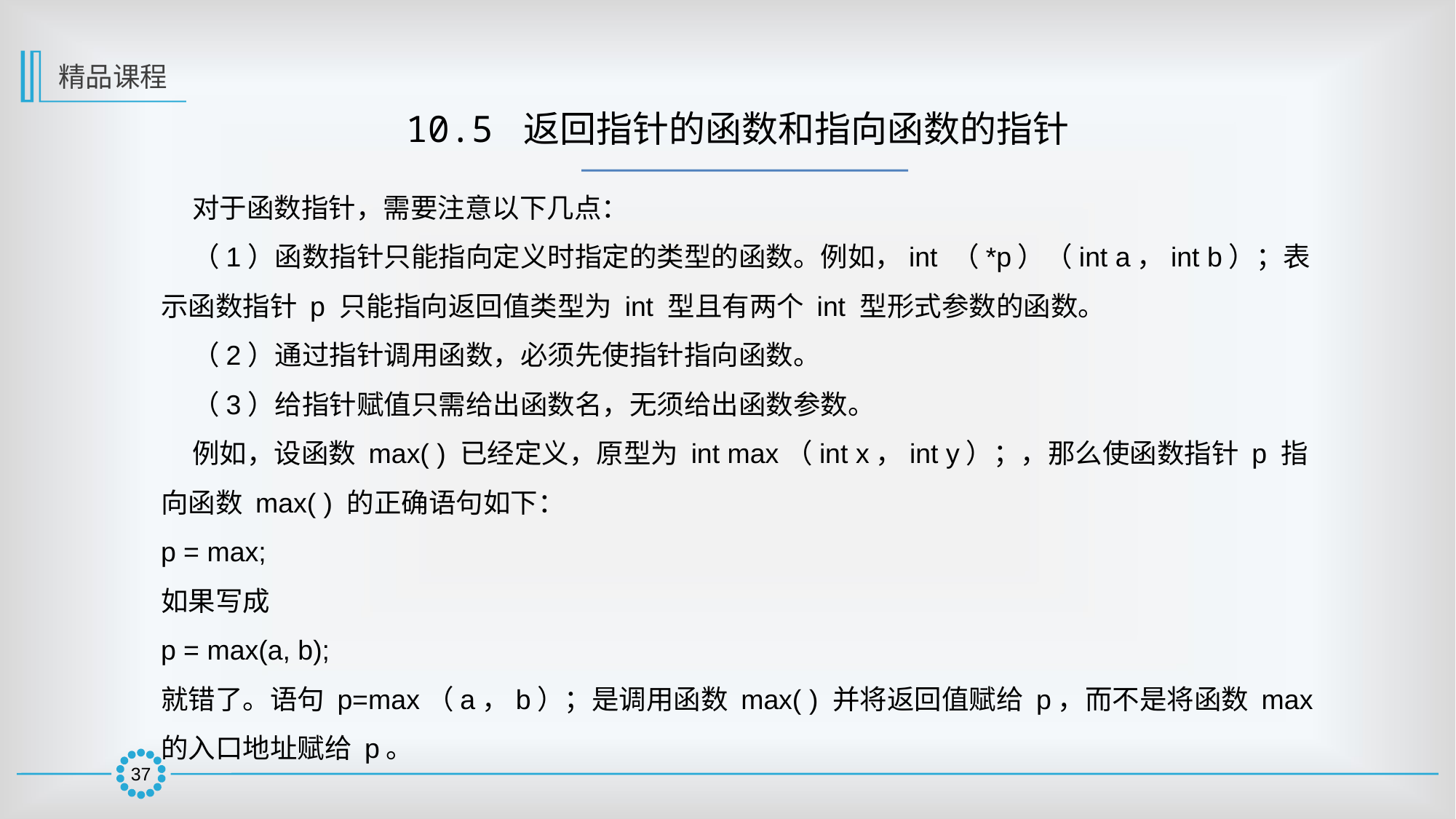

精品课程
10.5 返回指针的函数和指向函数的指针
    对于函数指针，需要注意以下几点：
    （1）函数指针只能指向定义时指定的类型的函数。例如，int （*p）（int a，int b）；表示函数指针 p 只能指向返回值类型为 int 型且有两个 int 型形式参数的函数。
    （2）通过指针调用函数，必须先使指针指向函数。
    （3）给指针赋值只需给出函数名，无须给出函数参数。
    例如，设函数 max( ) 已经定义，原型为 int max（int x，int y）；，那么使函数指针 p 指向函数 max( ) 的正确语句如下：
p = max;
如果写成
p = max(a, b);
就错了。语句 p=max（a，b）；是调用函数 max( ) 并将返回值赋给 p，而不是将函数 max
的入口地址赋给 p。

37